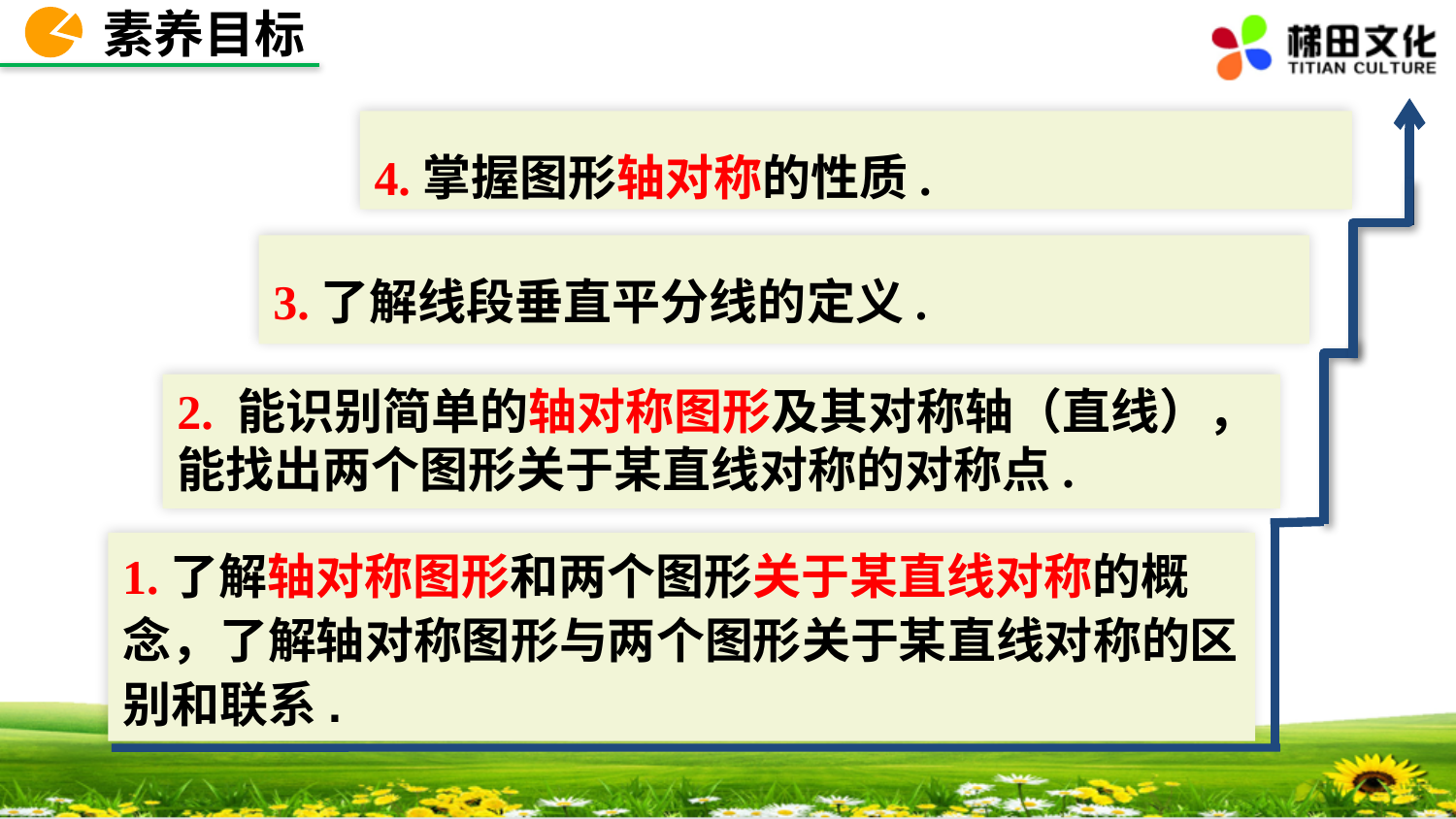

素养目标

4.掌握图形轴对称的性质.
3.了解线段垂直平分线的定义.
2. 能识别简单的轴对称图形及其对称轴（直线），能找出两个图形关于某直线对称的对称点.
1.了解轴对称图形和两个图形关于某直线对称的概念，了解轴对称图形与两个图形关于某直线对称的区别和联系.